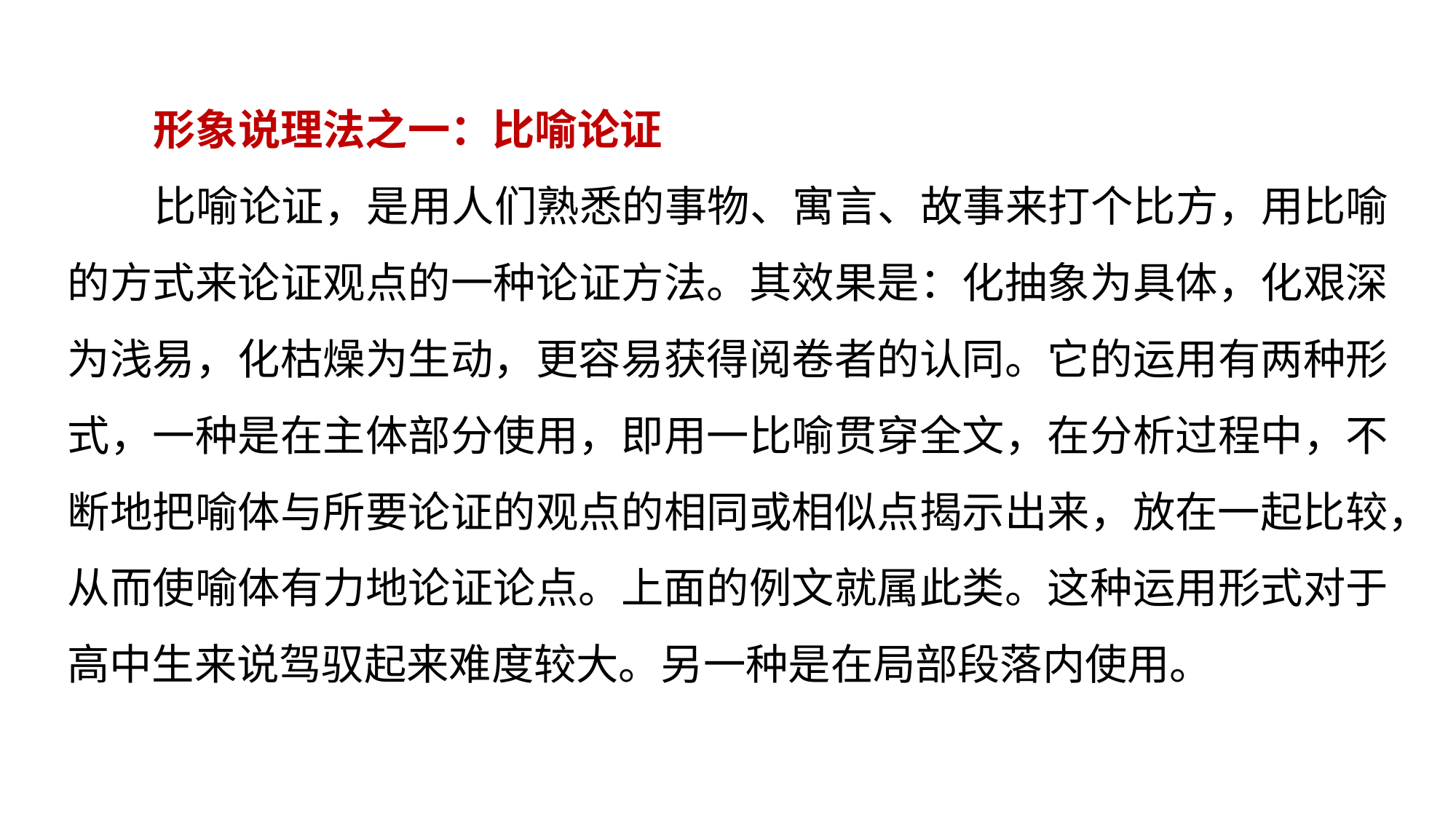

形象说理法之一：比喻论证
比喻论证，是用人们熟悉的事物、寓言、故事来打个比方，用比喻的方式来论证观点的一种论证方法。其效果是：化抽象为具体，化艰深为浅易，化枯燥为生动，更容易获得阅卷者的认同。它的运用有两种形式，一种是在主体部分使用，即用一比喻贯穿全文，在分析过程中，不断地把喻体与所要论证的观点的相同或相似点揭示出来，放在一起比较，从而使喻体有力地论证论点。上面的例文就属此类。这种运用形式对于高中生来说驾驭起来难度较大。另一种是在局部段落内使用。